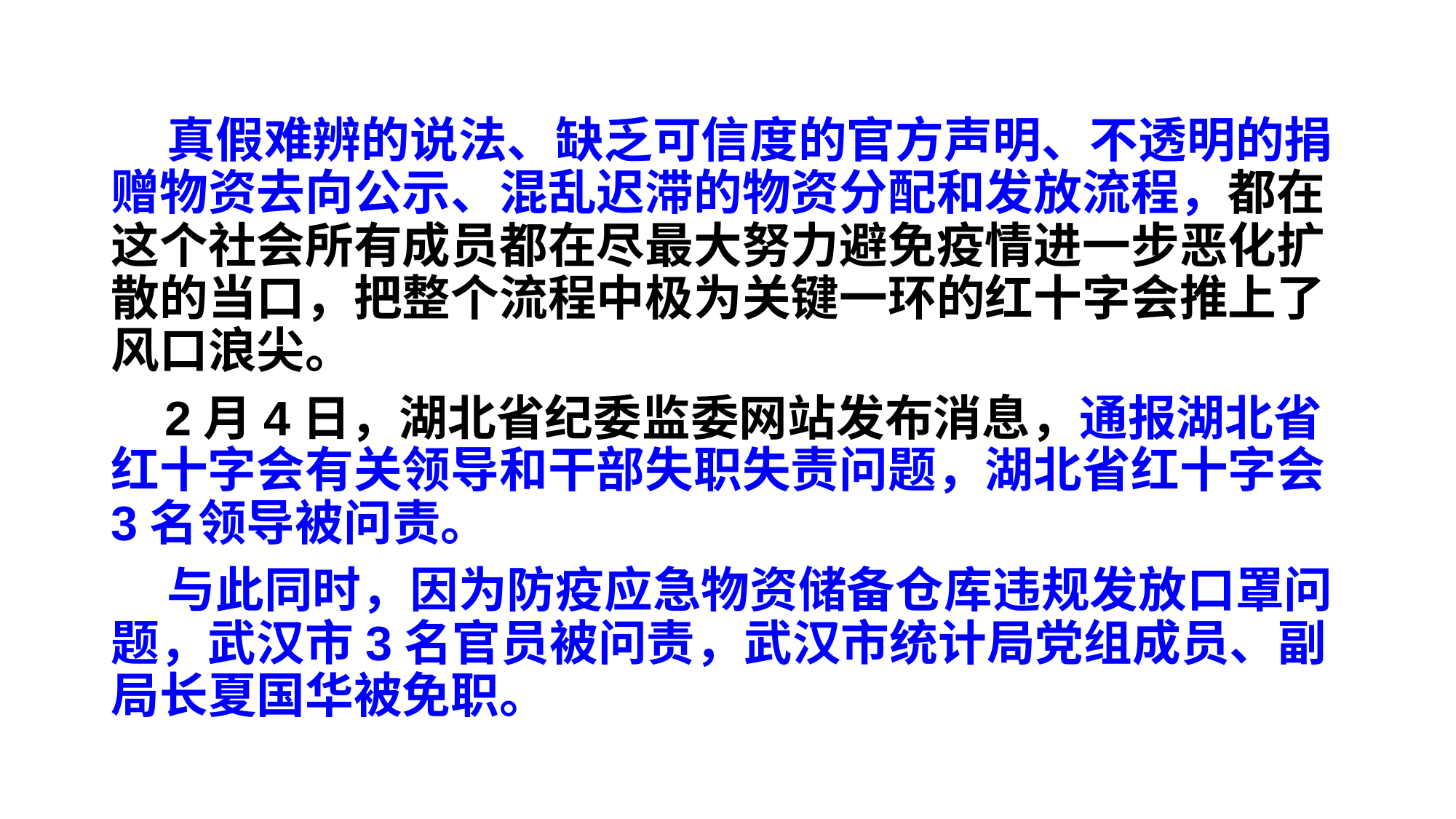

真假难辨的说法、缺乏可信度的官方声明、不透明的捐赠物资去向公示、混乱迟滞的物资分配和发放流程，都在这个社会所有成员都在尽最大努力避免疫情进一步恶化扩散的当口，把整个流程中极为关键一环的红十字会推上了风口浪尖。
    2月4日，湖北省纪委监委网站发布消息，通报湖北省红十字会有关领导和干部失职失责问题，湖北省红十字会3名领导被问责。
    与此同时，因为防疫应急物资储备仓库违规发放口罩问题，武汉市3名官员被问责，武汉市统计局党组成员、副局长夏国华被免职。